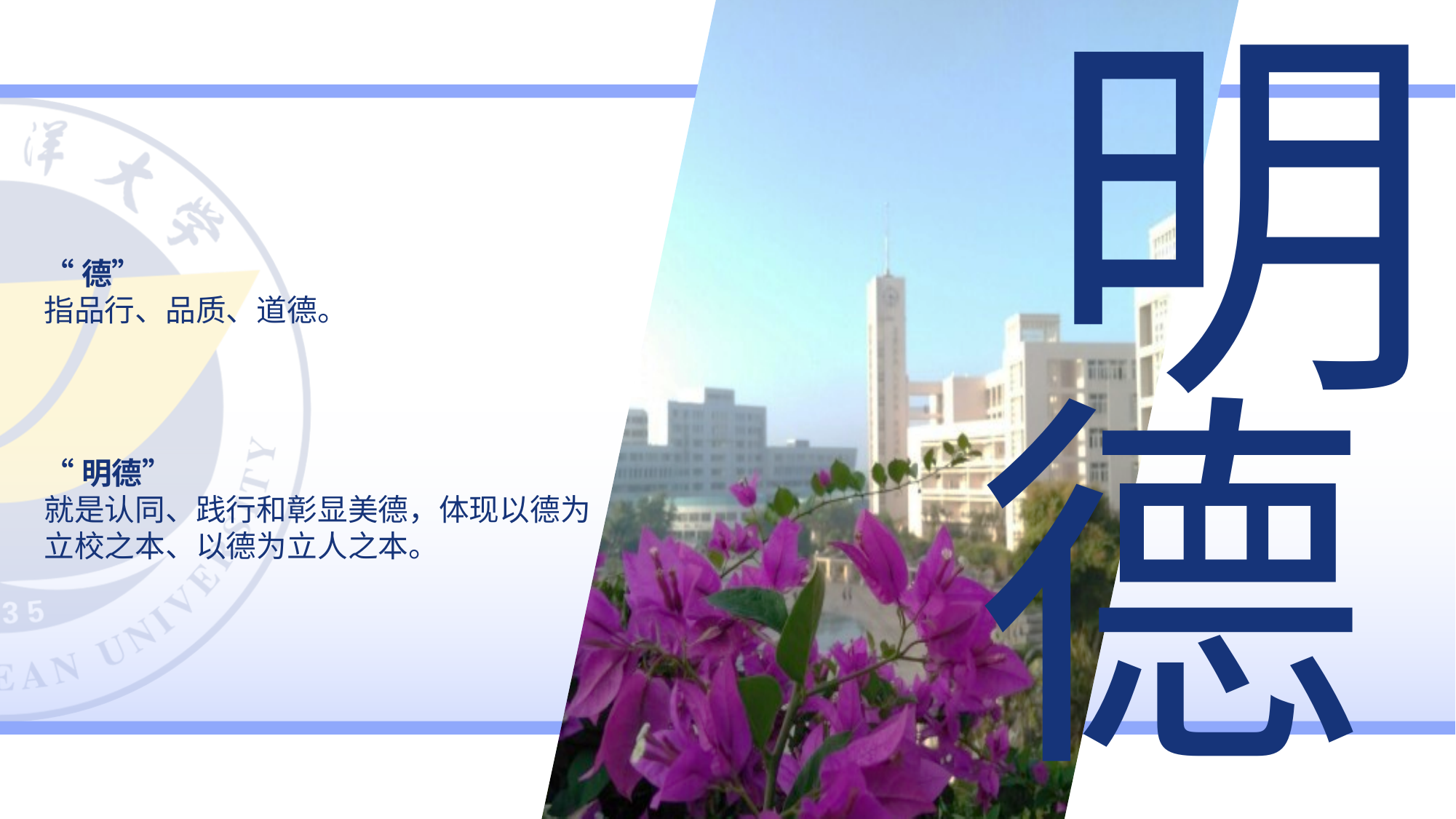

明

“德”
指品行、品质、道德。
德
“明德”
就是认同、践行和彰显美德，体现以德为立校之本、以德为立人之本。